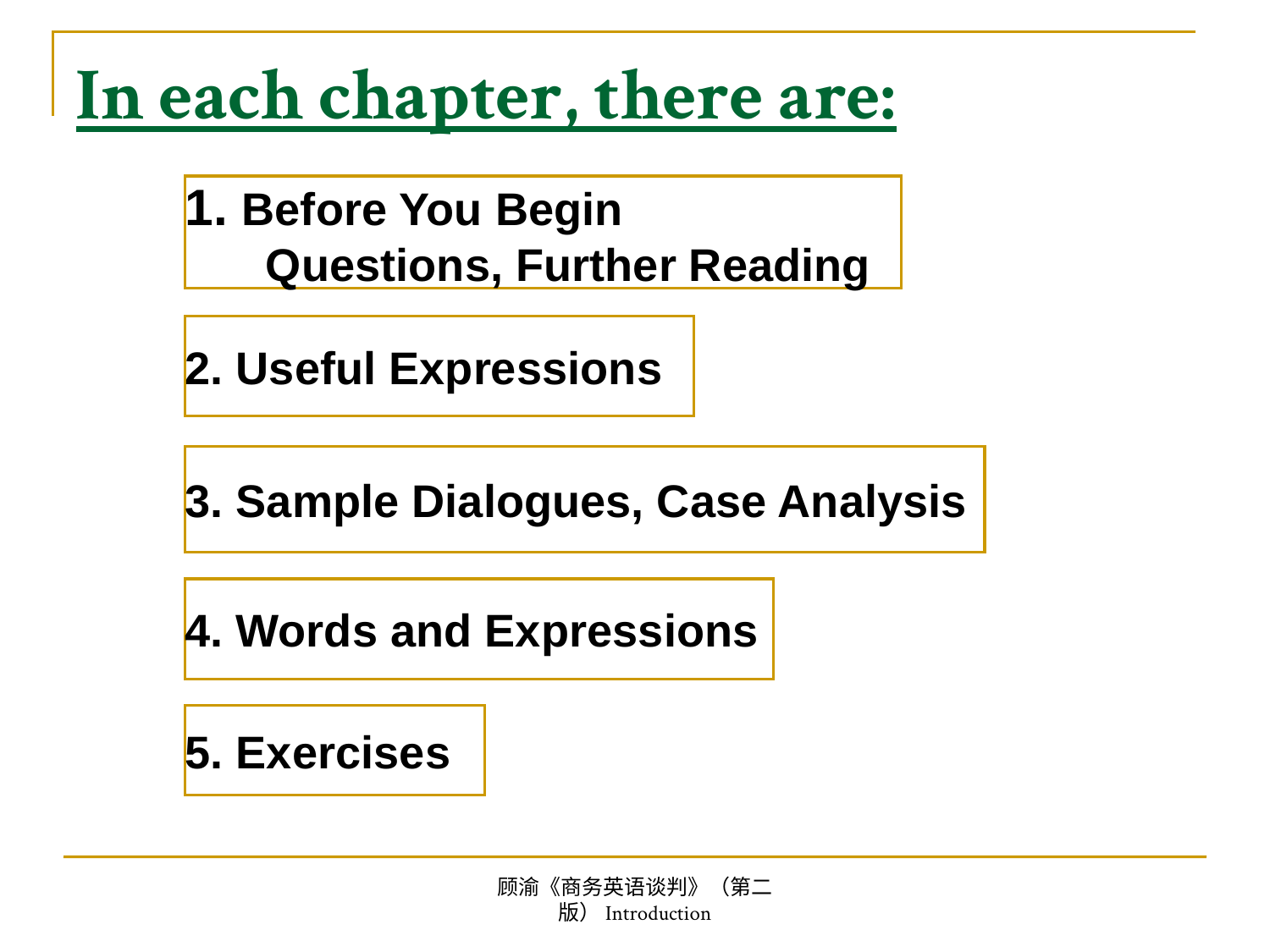

# In each chapter, there are:
1. Before You Begin
    Questions, Further Reading
2. Useful Expressions
3. Sample Dialogues, Case Analysis
4. Words and Expressions
5. Exercises

7
顾渝《商务英语谈判》（第二版）Introduction